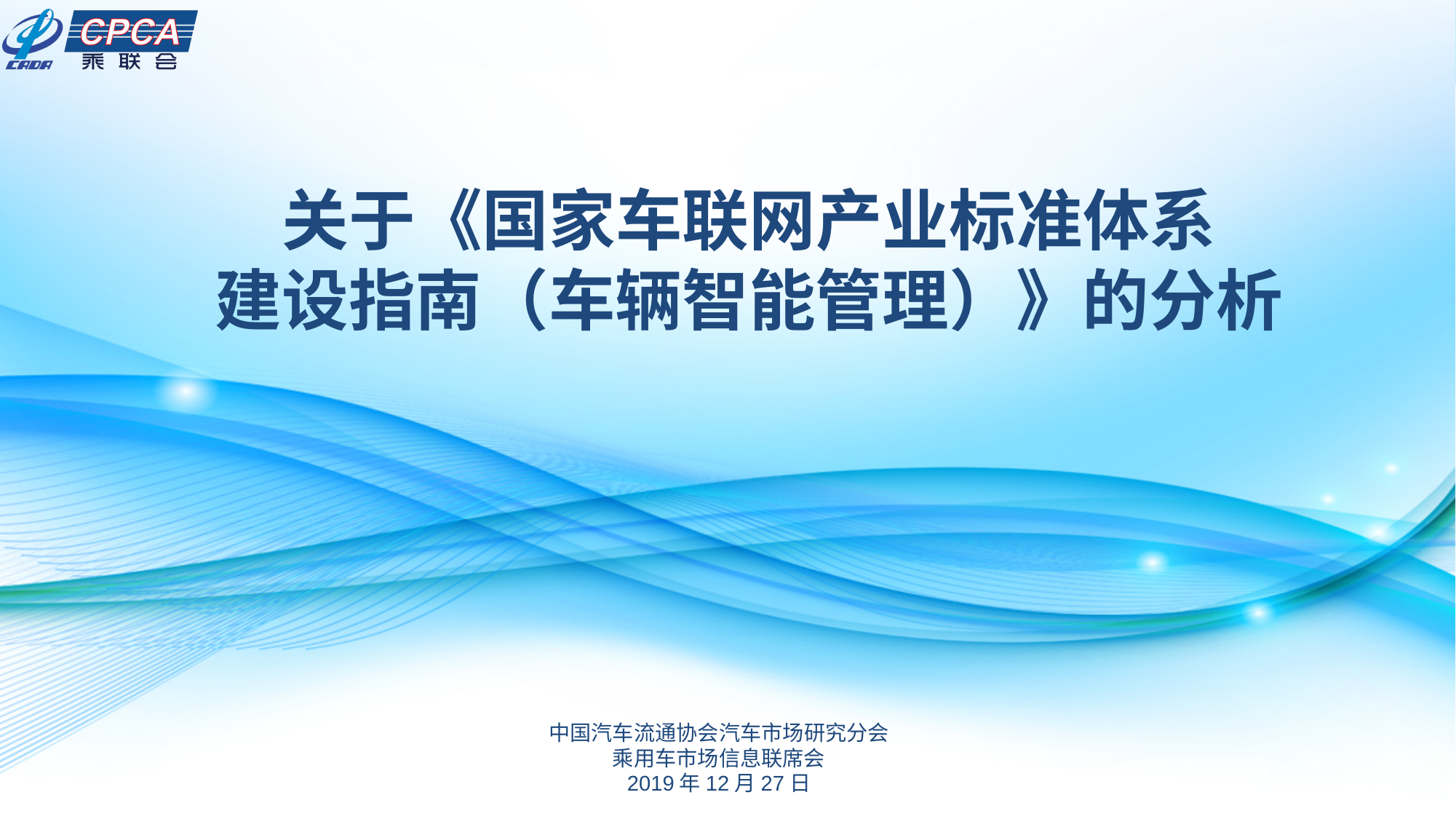

关于《国家车联网产业标准体系
建设指南（车辆智能管理）》的分析
中国汽车流通协会汽车市场研究分会
乘用车市场信息联席会
2019年12月27日